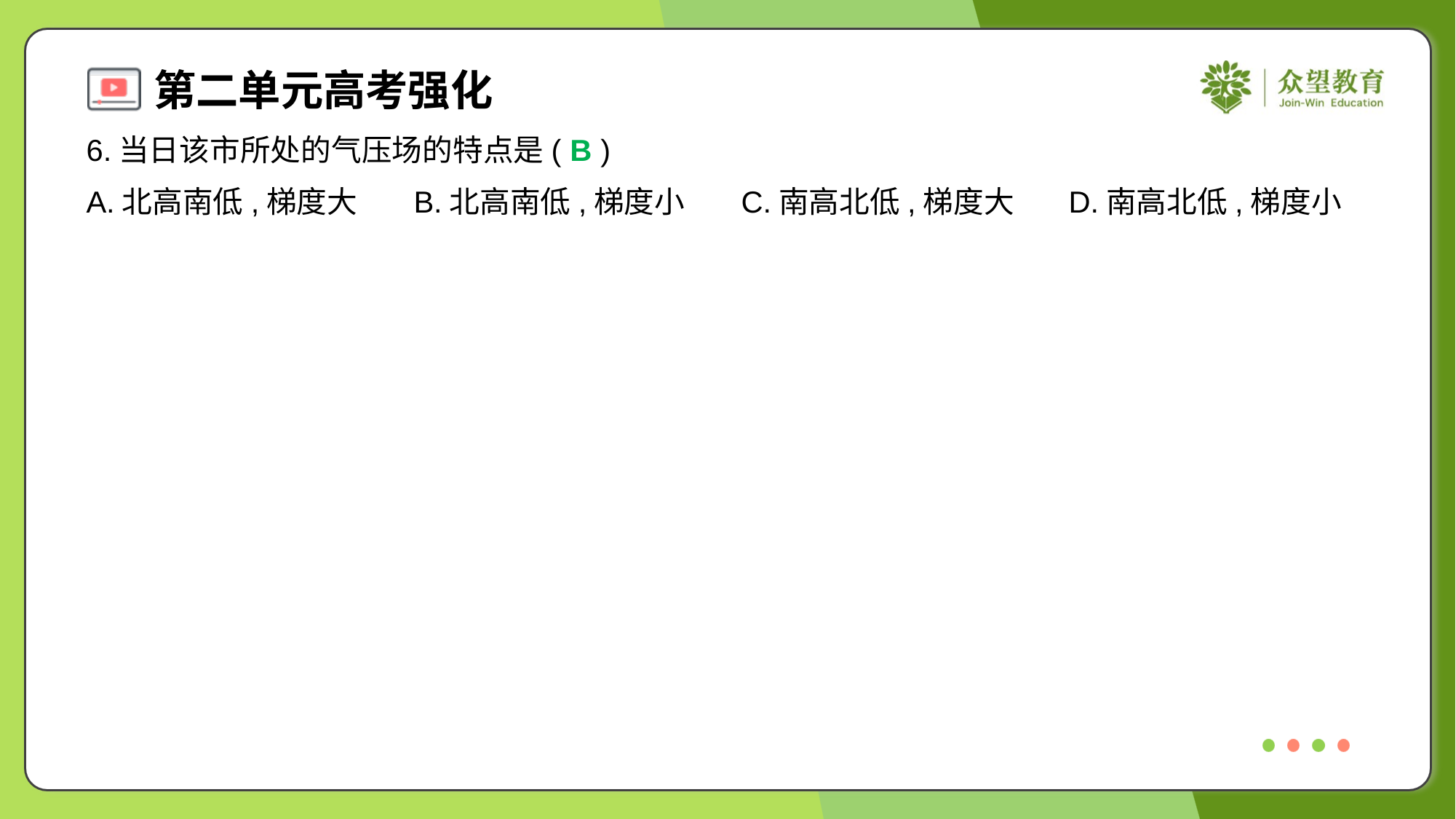

6.当日该市所处的气压场的特点是(     )
B
A.北高南低,梯度大	B.北高南低,梯度小	C.南高北低,梯度大	D.南高北低,梯度小